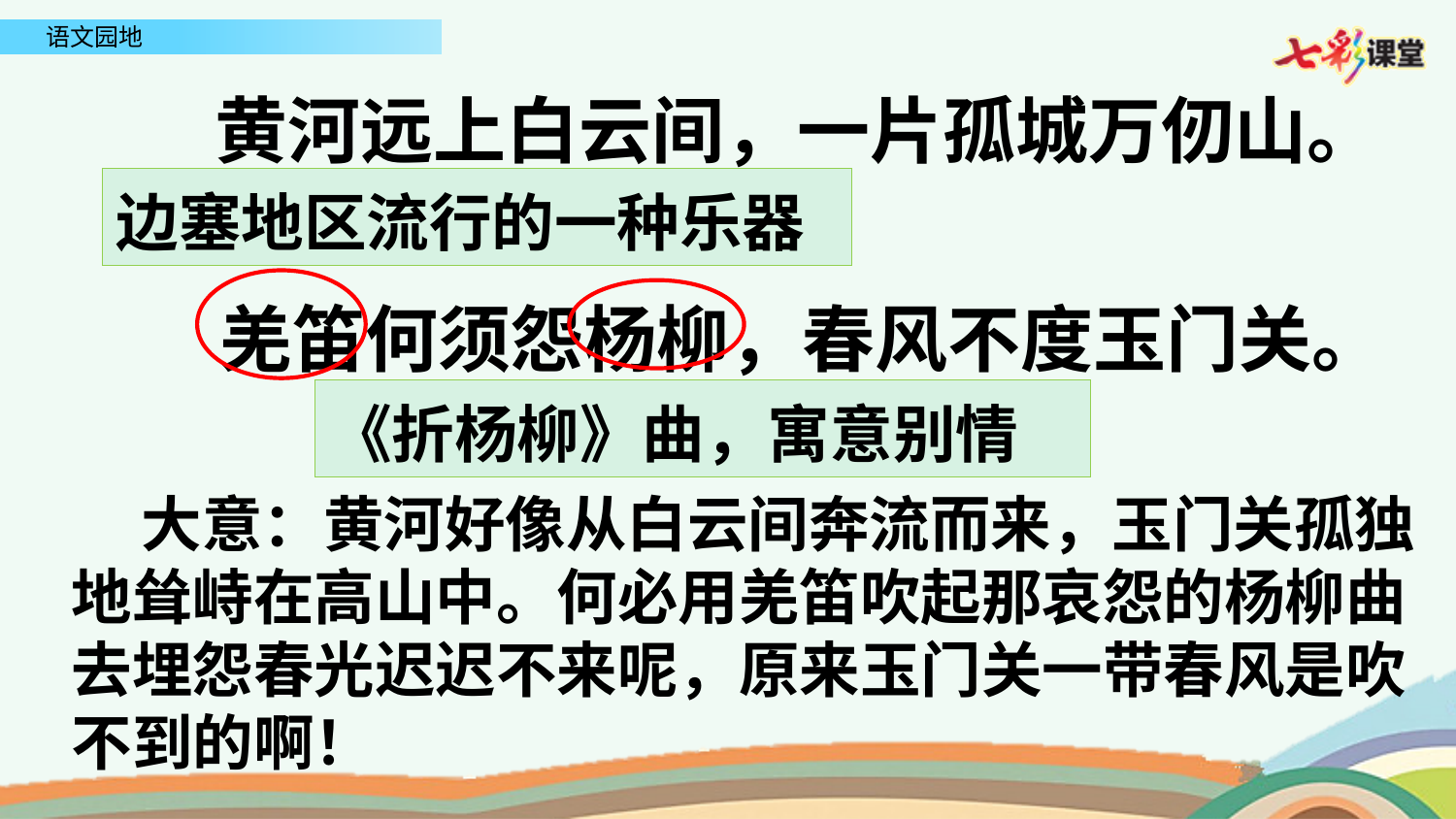

黄河远上白云间，一片孤城万仞山。
边塞地区流行的一种乐器
羌笛何须怨杨柳，春风不度玉门关。

《折杨柳》曲，寓意别情
    大意：黄河好像从白云间奔流而来，玉门关孤独地耸峙在高山中。何必用羌笛吹起那哀怨的杨柳曲去埋怨春光迟迟不来呢，原来玉门关一带春风是吹不到的啊！